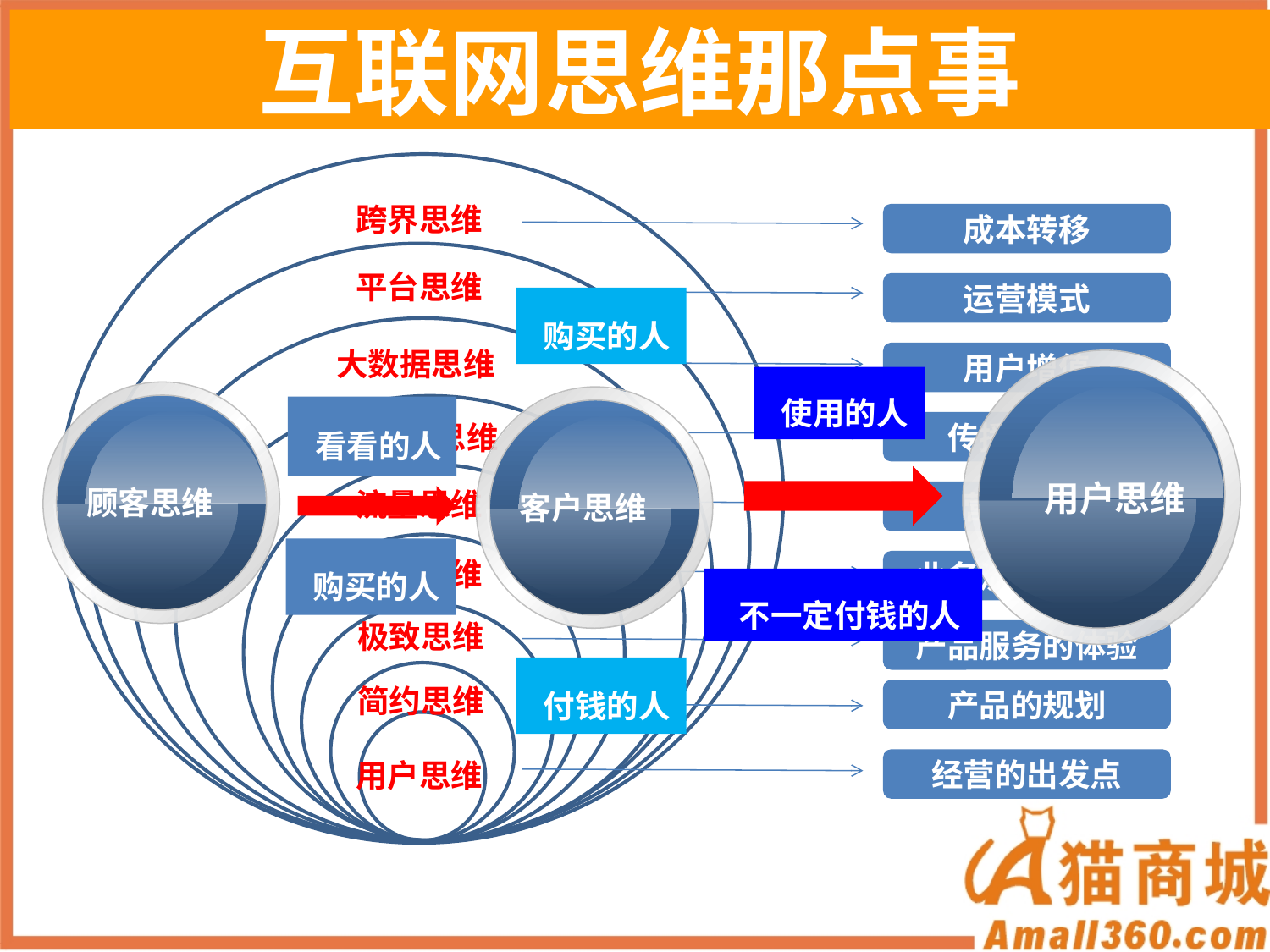

互联网思维那点事

跨界思维
成本转移

平台思维
运营模式
 购买的人

大数据思维
用户增值

   用户思维
 使用的人

顾客思维

客户思维

 看看的人
社会化思维
传播与连接

流量思维
营销模式

 购买的人
迭代思维
业务流程的创新
  不一定付钱的人

极致思维
产品服务的体验
 付钱的人

简约思维
产品的规划

用户思维
经营的出发点